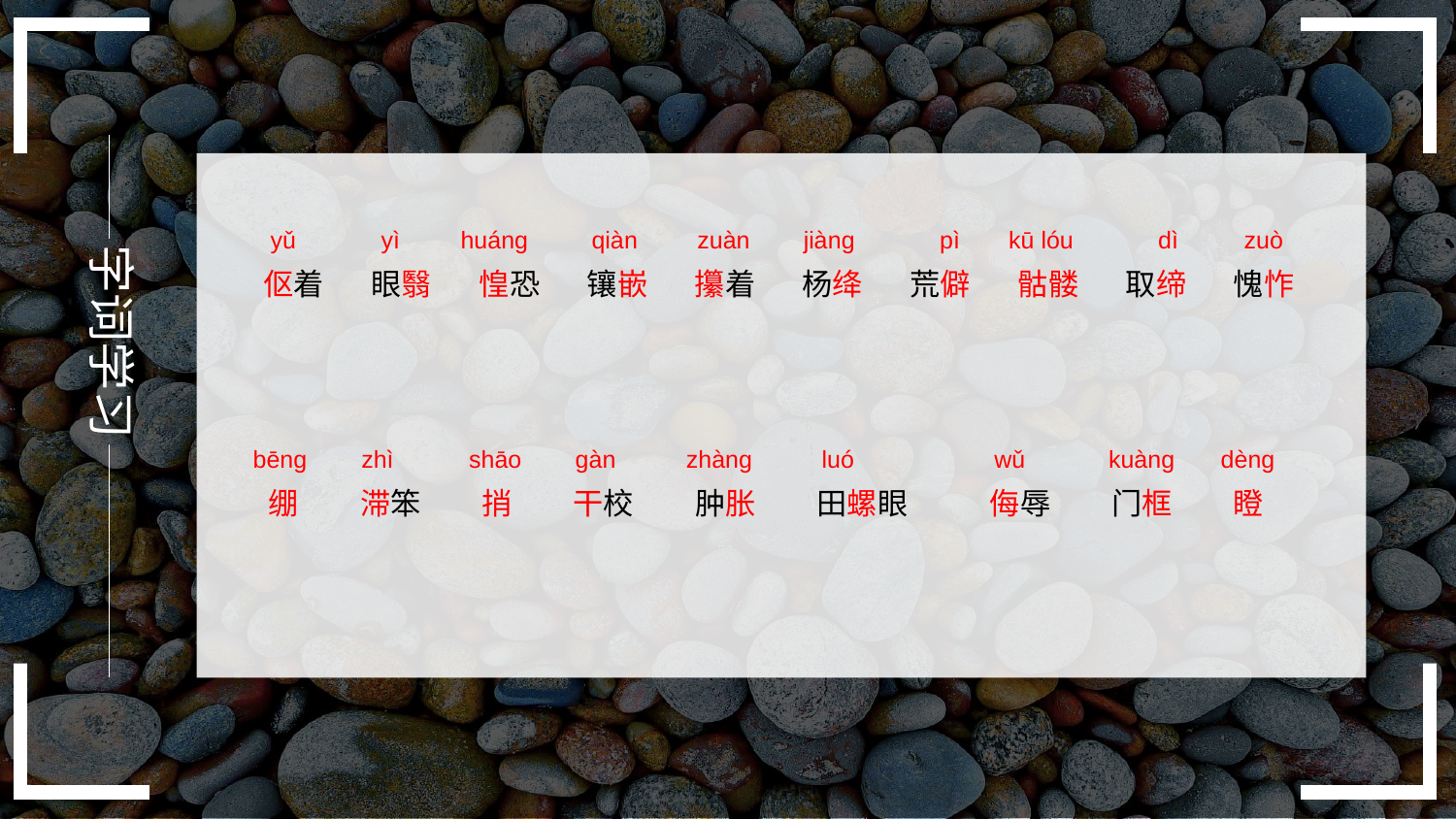

字词学习

yì
huánɡ
qiàn
jiànɡ
pì
kū lóu
dì
yǔ
zuàn
zuò
伛着
眼翳
惶恐
镶嵌
攥着
杨绛
荒僻
骷髅
取缔
愧怍
shāo
bēnɡ
zhàng
kuàng
zhì
ɡàn
luó
wǔ
dènɡ
绷
滞笨
捎
干校
肿胀
田螺眼
侮辱
门框
瞪